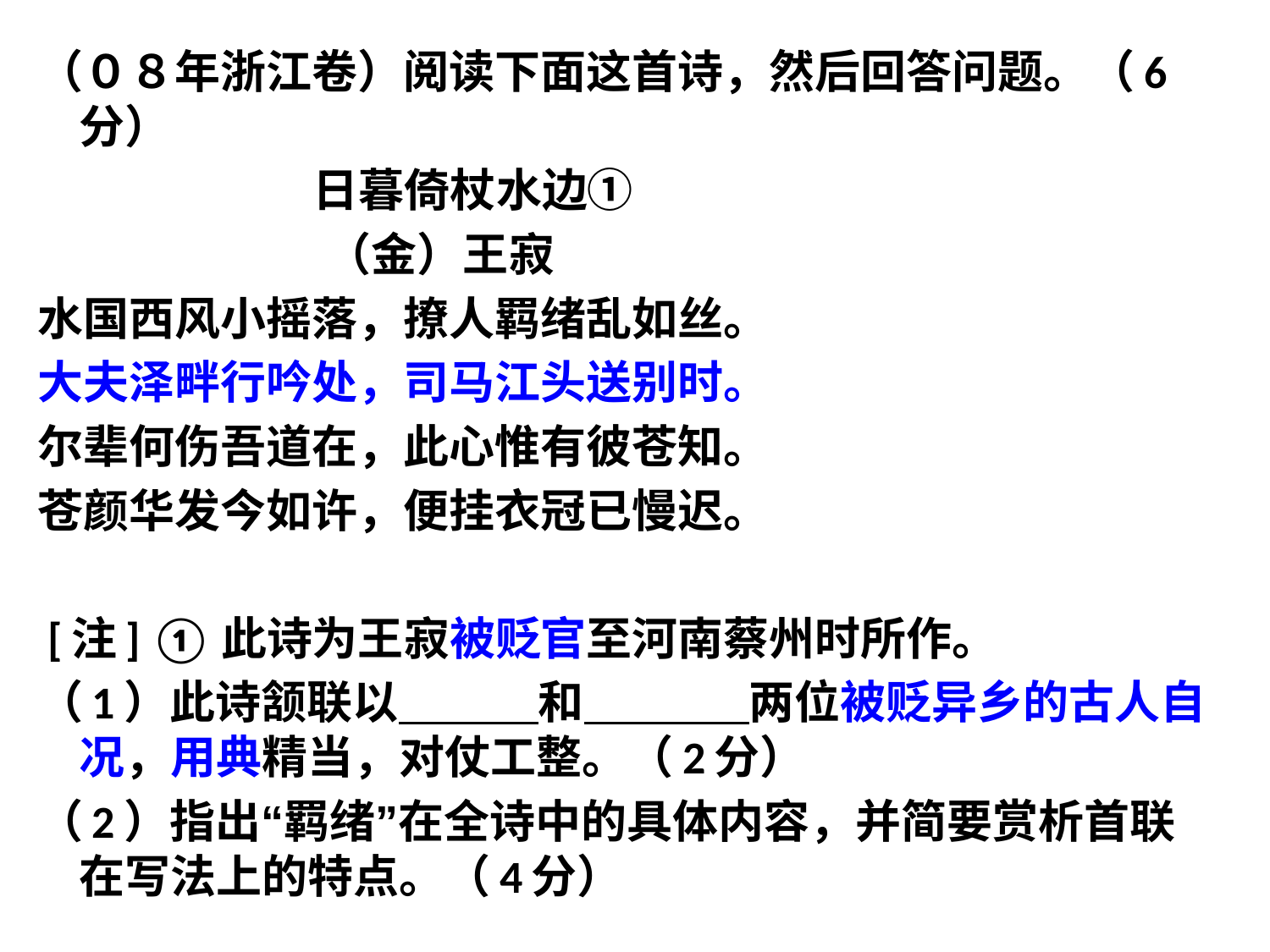

（０８年浙江卷）阅读下面这首诗，然后回答问题。（6分）
                     日暮倚杖水边①
                      （金）王寂
水国西风小摇落，撩人羁绪乱如丝。
大夫泽畔行吟处，司马江头送别时。
尔辈何伤吾道在，此心惟有彼苍知。
苍颜华发今如许，便挂衣冠已慢迟。

 [注] ①此诗为王寂被贬官至河南蔡州时所作。
（1）此诗颔联以           和             两位被贬异乡的古人自况，用典精当，对仗工整。（2分）
（2）指出“羁绪”在全诗中的具体内容，并简要赏析首联在写法上的特点。（4分）